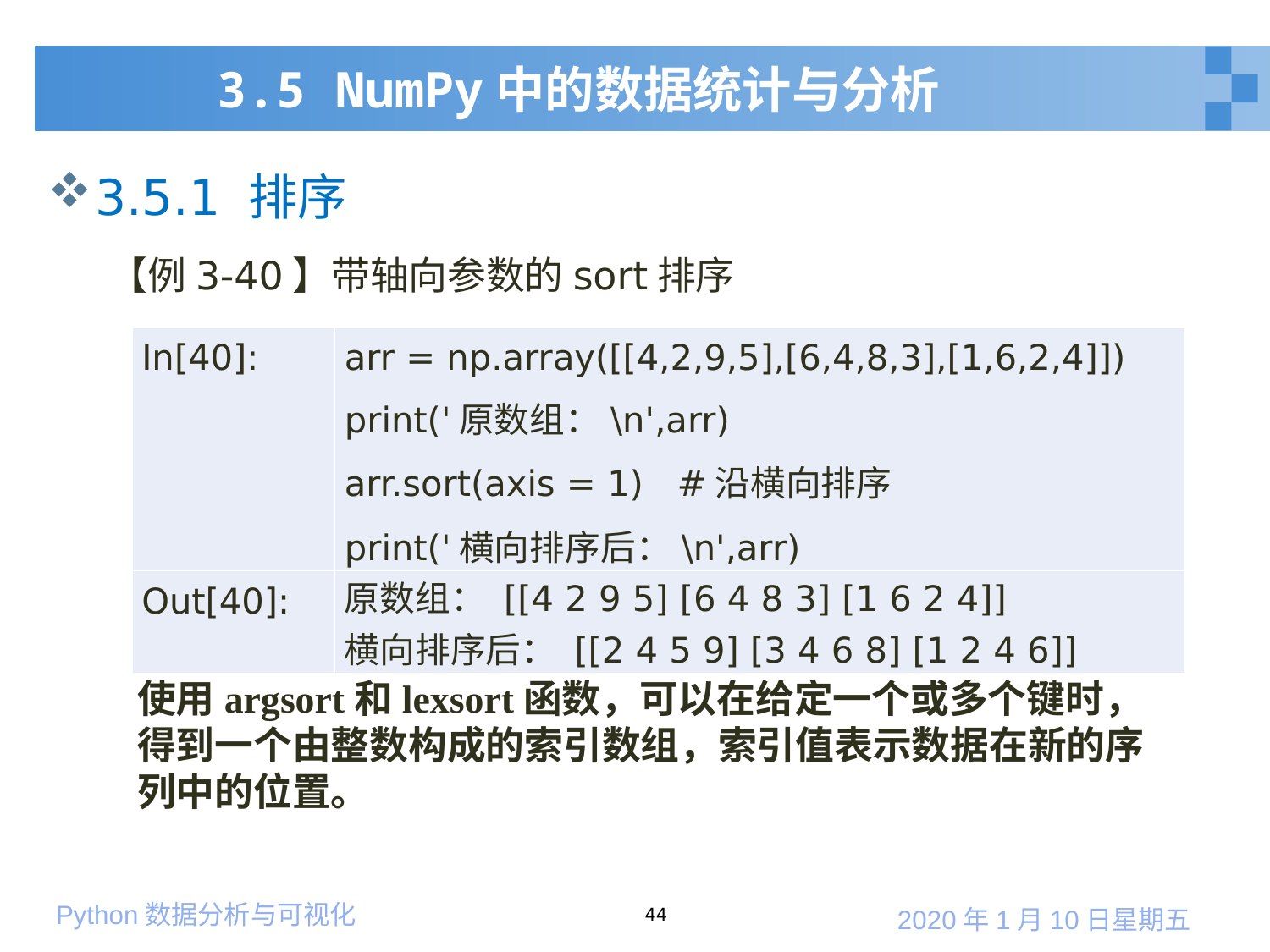

# 3.5 NumPy中的数据统计与分析
3.5.1 排序
     【例3-40】带轴向参数的sort排序
| In[40]: | arr = np.array([[4,2,9,5],[6,4,8,3],[1,6,2,4]]) print('原数组：\n',arr) arr.sort(axis = 1) #沿横向排序 print('横向排序后：\n',arr) |
| --- | --- |
| Out[40]: | 原数组： [[4 2 9 5] [6 4 8 3] [1 6 2 4]] 横向排序后： [[2 4 5 9] [3 4 6 8] [1 2 4 6]] |
使用argsort和lexsort函数，可以在给定一个或多个键时，得到一个由整数构成的索引数组，索引值表示数据在新的序列中的位置。
44
2020年1月10日星期五